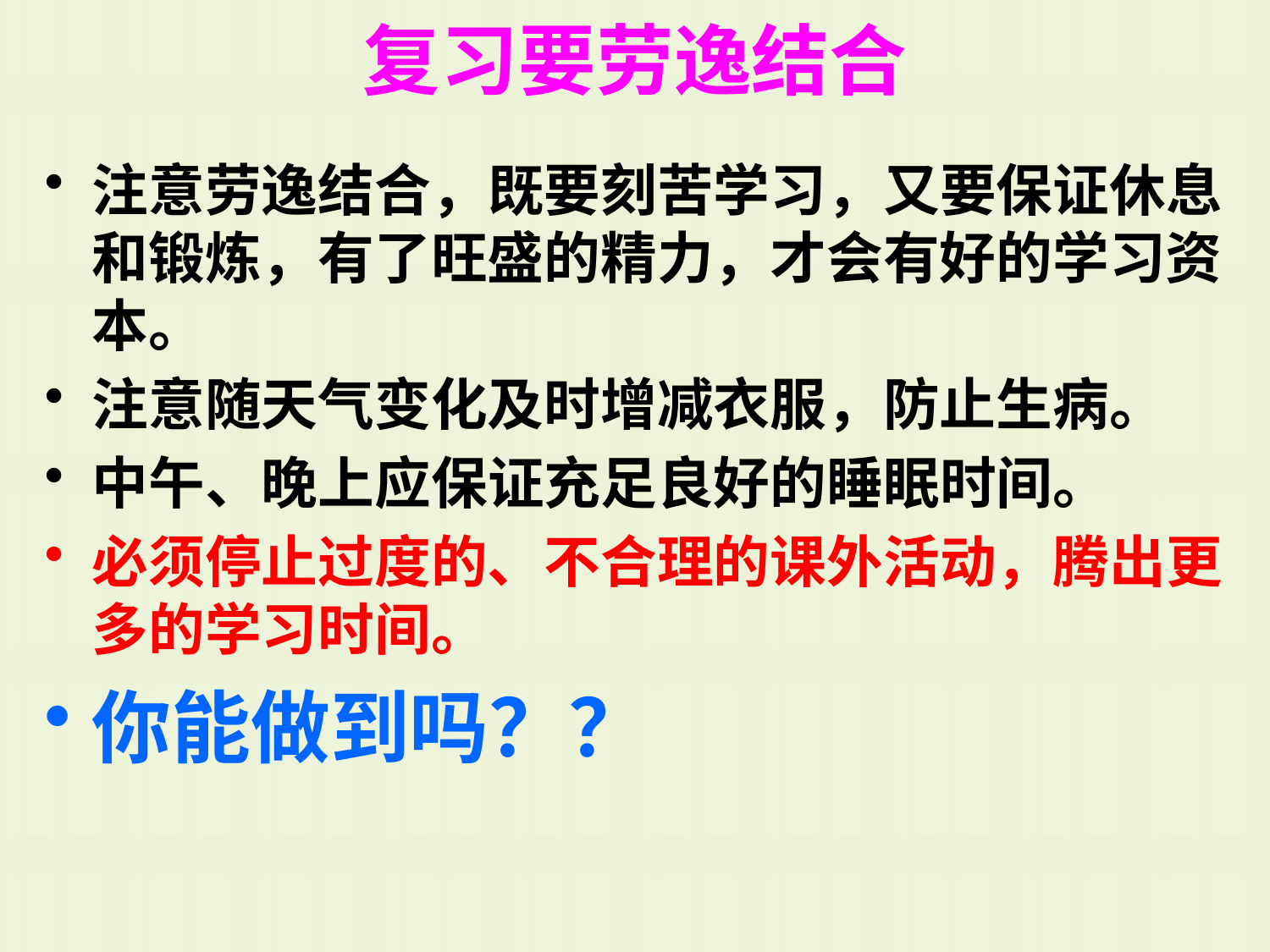

# 复习要劳逸结合
注意劳逸结合，既要刻苦学习，又要保证休息和锻炼，有了旺盛的精力，才会有好的学习资本。
注意随天气变化及时增减衣服，防止生病。
中午、晚上应保证充足良好的睡眠时间。
必须停止过度的、不合理的课外活动，腾出更多的学习时间。
你能做到吗？？